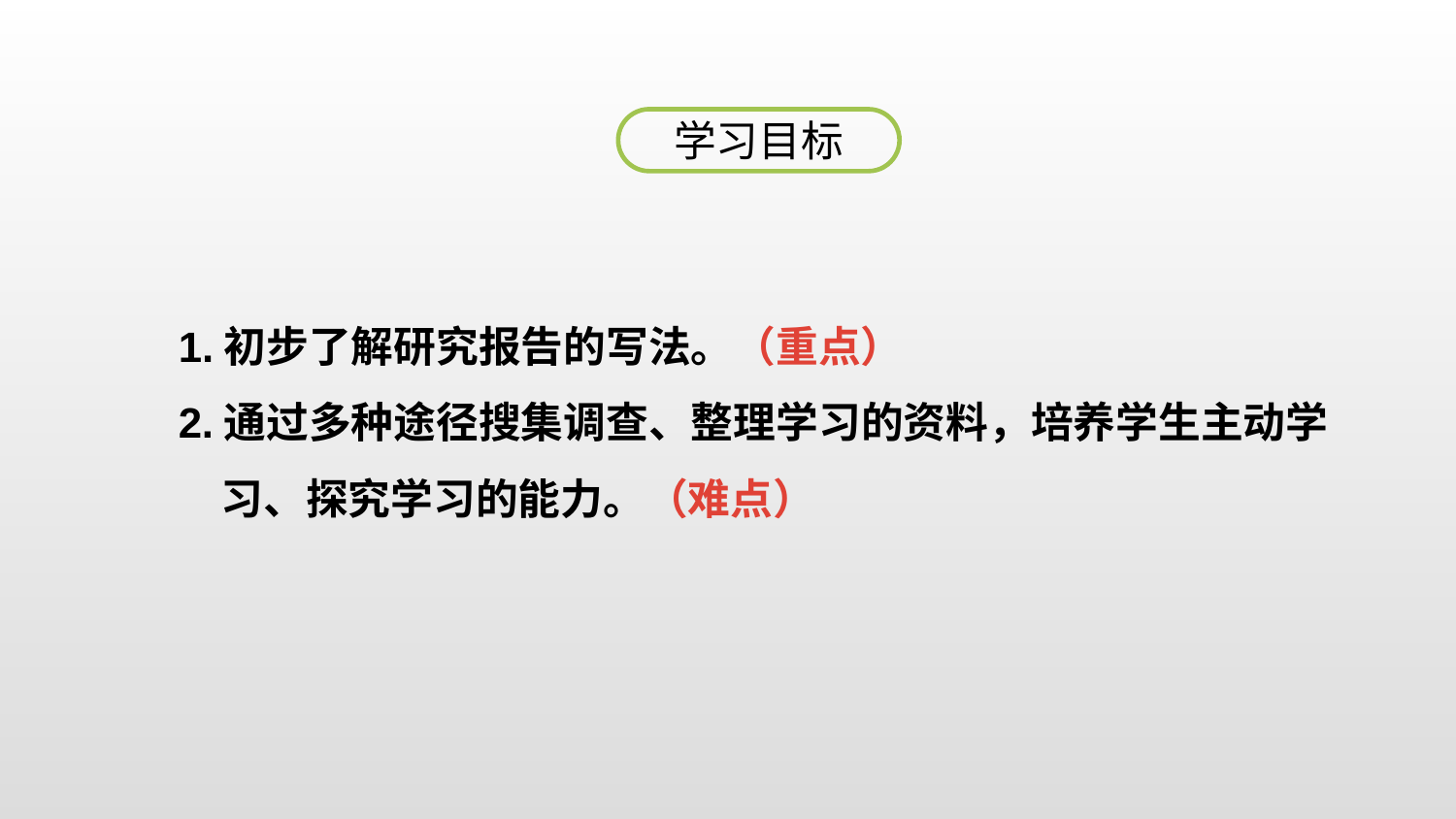

学习目标
1.初步了解研究报告的写法。（重点）
2.通过多种途径搜集调查、整理学习的资料，培养学生主动学习、探究学习的能力。（难点）